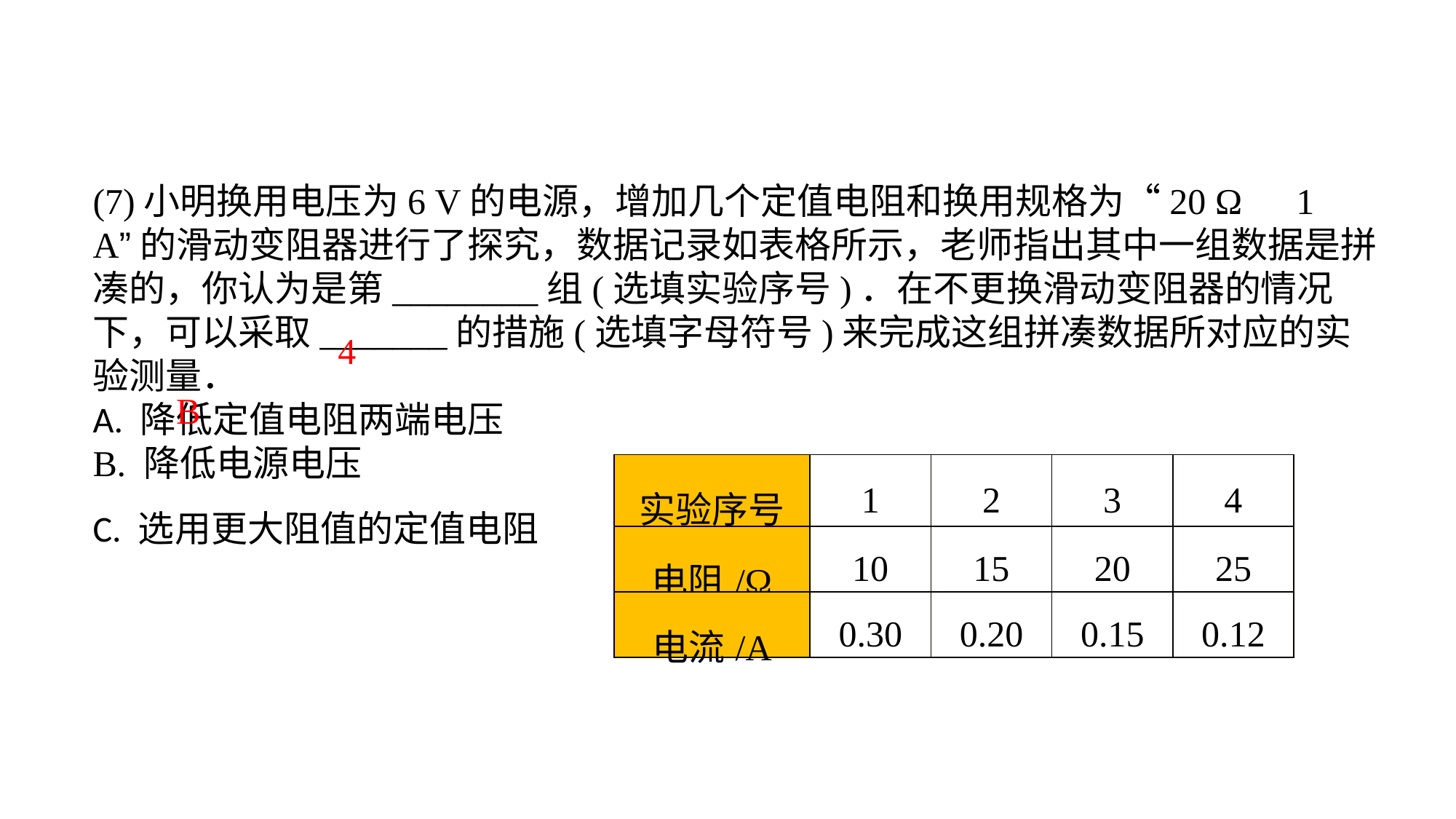

(7)小明换用电压为6 V的电源，增加几个定值电阻和换用规格为“20 Ω　1 A”的滑动变阻器进行了探究，数据记录如表格所示，老师指出其中一组数据是拼凑的，你认为是第________组(选填实验序号)．在不更换滑动变阻器的情况下，可以采取_______的措施(选填字母符号)来完成这组拼凑数据所对应的实验测量．A. 降低定值电阻两端电压B. 降低电源电压C. 选用更大阻值的定值电阻
4
B
| 实验序号 | 1 | 2 | 3 | 4 |
| --- | --- | --- | --- | --- |
| 电阻/Ω | 10 | 15 | 20 | 25 |
| 电流/A | 0.30 | 0.20 | 0.15 | 0.12 |